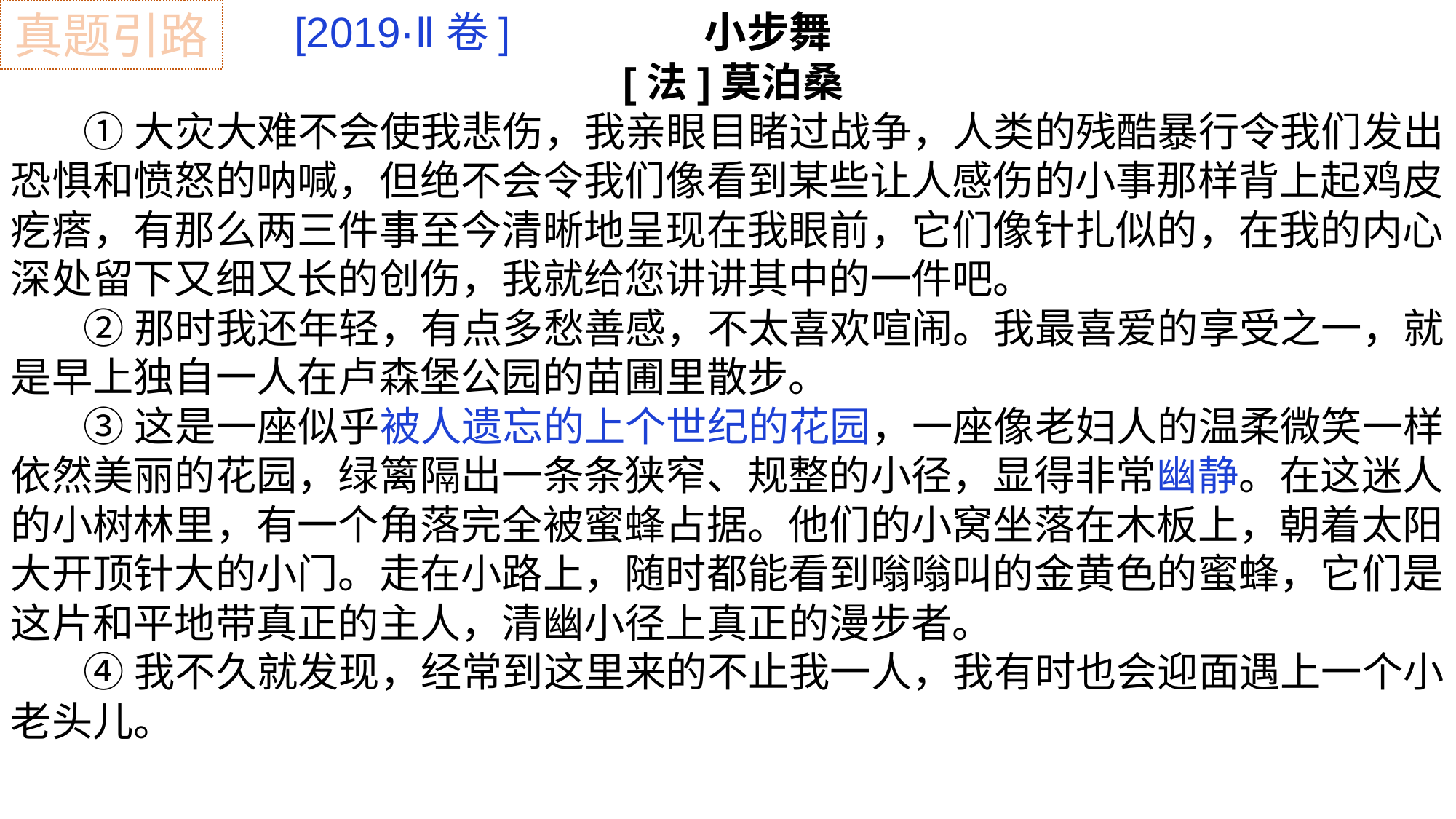

[2019·Ⅱ卷]                  小步舞
 [法]莫泊桑
        ①大灾大难不会使我悲伤，我亲眼目睹过战争，人类的残酷暴行令我们发出恐惧和愤怒的呐喊，但绝不会令我们像看到某些让人感伤的小事那样背上起鸡皮疙瘩，有那么两三件事至今清晰地呈现在我眼前，它们像针扎似的，在我的内心深处留下又细又长的创伤，我就给您讲讲其中的一件吧。
        ②那时我还年轻，有点多愁善感，不太喜欢喧闹。我最喜爱的享受之一，就是早上独自一人在卢森堡公园的苗圃里散步。
        ③这是一座似乎被人遗忘的上个世纪的花园，一座像老妇人的温柔微笑一样依然美丽的花园，绿篱隔出一条条狭窄、规整的小径，显得非常幽静。在这迷人的小树林里，有一个角落完全被蜜蜂占据。他们的小窝坐落在木板上，朝着太阳大开顶针大的小门。走在小路上，随时都能看到嗡嗡叫的金黄色的蜜蜂，它们是这片和平地带真正的主人，清幽小径上真正的漫步者。
        ④我不久就发现，经常到这里来的不止我一人，我有时也会迎面遇上一个小老头儿。
真题引路